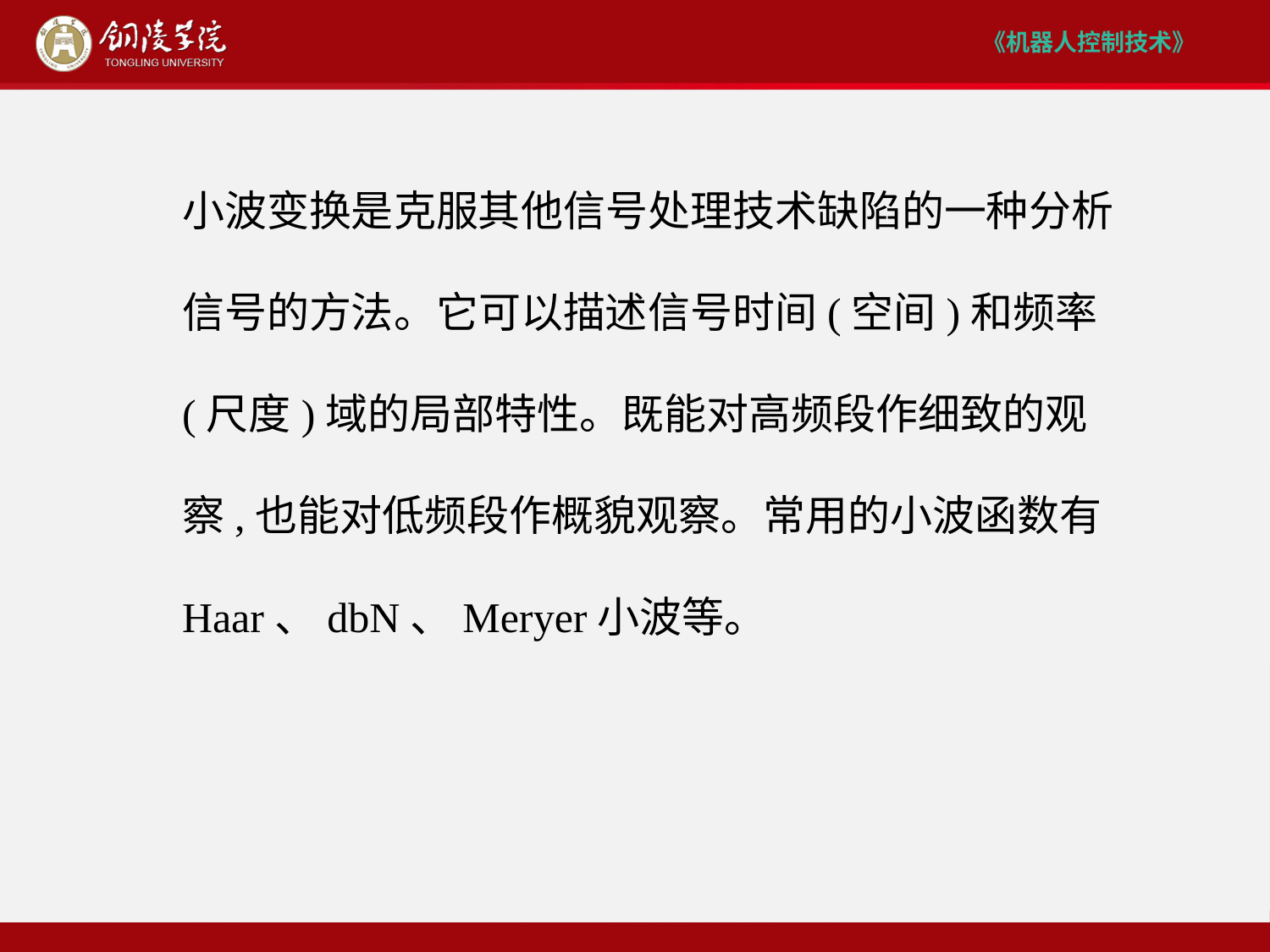

小波变换是克服其他信号处理技术缺陷的一种分析信号的方法。它可以描述信号时间(空间)和频率(尺度)域的局部特性。既能对高频段作细致的观察,也能对低频段作概貌观察。常用的小波函数有Haar、dbN、Meryer小波等。